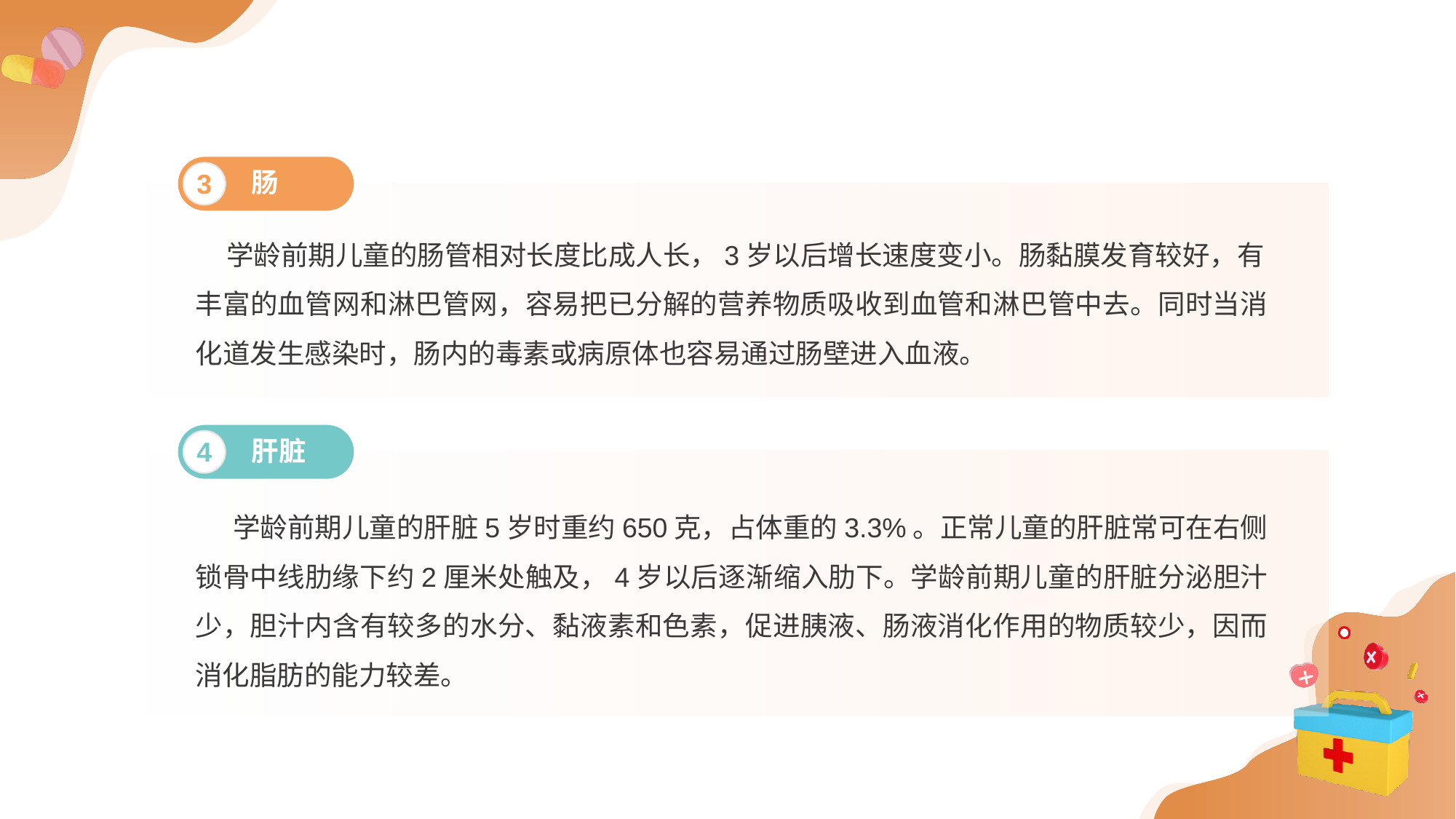

肠

3

    学龄前期儿童的肠管相对长度比成人长，3岁以后增长速度变小。肠黏膜发育较好，有
丰富的血管网和淋巴管网，容易把已分解的营养物质吸收到血管和淋巴管中去。同时当消化道发生感染时，肠内的毒素或病原体也容易通过肠壁进入血液。

肝脏

4

     学龄前期儿童的肝脏5岁时重约650克，占体重的3.3%。正常儿童的肝脏常可在右侧锁骨中线肋缘下约2厘米处触及，4岁以后逐渐缩入肋下。学龄前期儿童的肝脏分泌胆汁少，胆汁内含有较多的水分、黏液素和色素，促进胰液、肠液消化作用的物质较少，因而消化脂肪的能力较差。